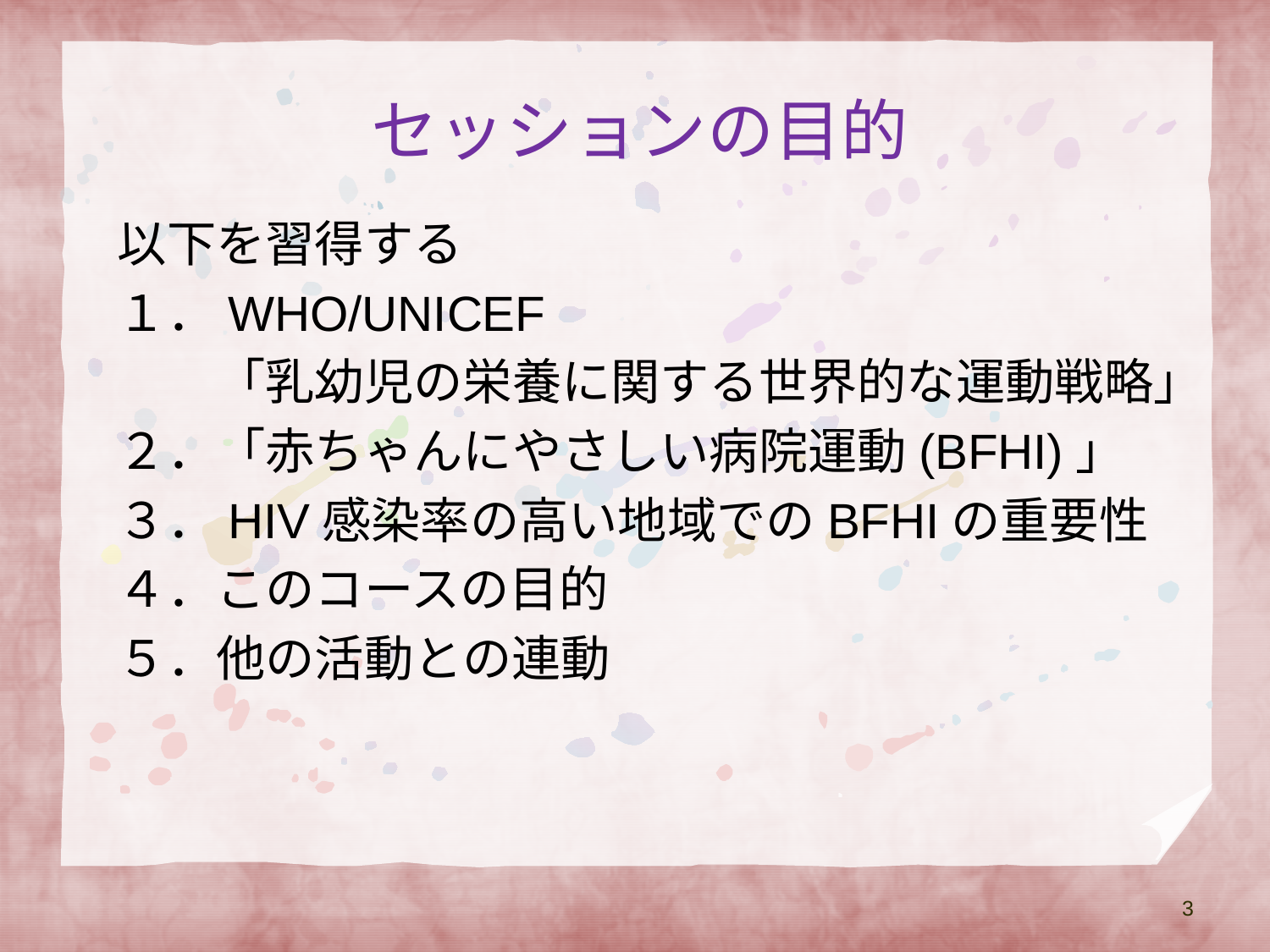

# セッションの目的
以下を習得する
１．WHO/UNICEF
　　「乳幼児の栄養に関する世界的な運動戦略」
２．「赤ちゃんにやさしい病院運動(BFHI)」
３．HIV感染率の高い地域でのBFHIの重要性
４．このコースの目的
５．他の活動との連動

3